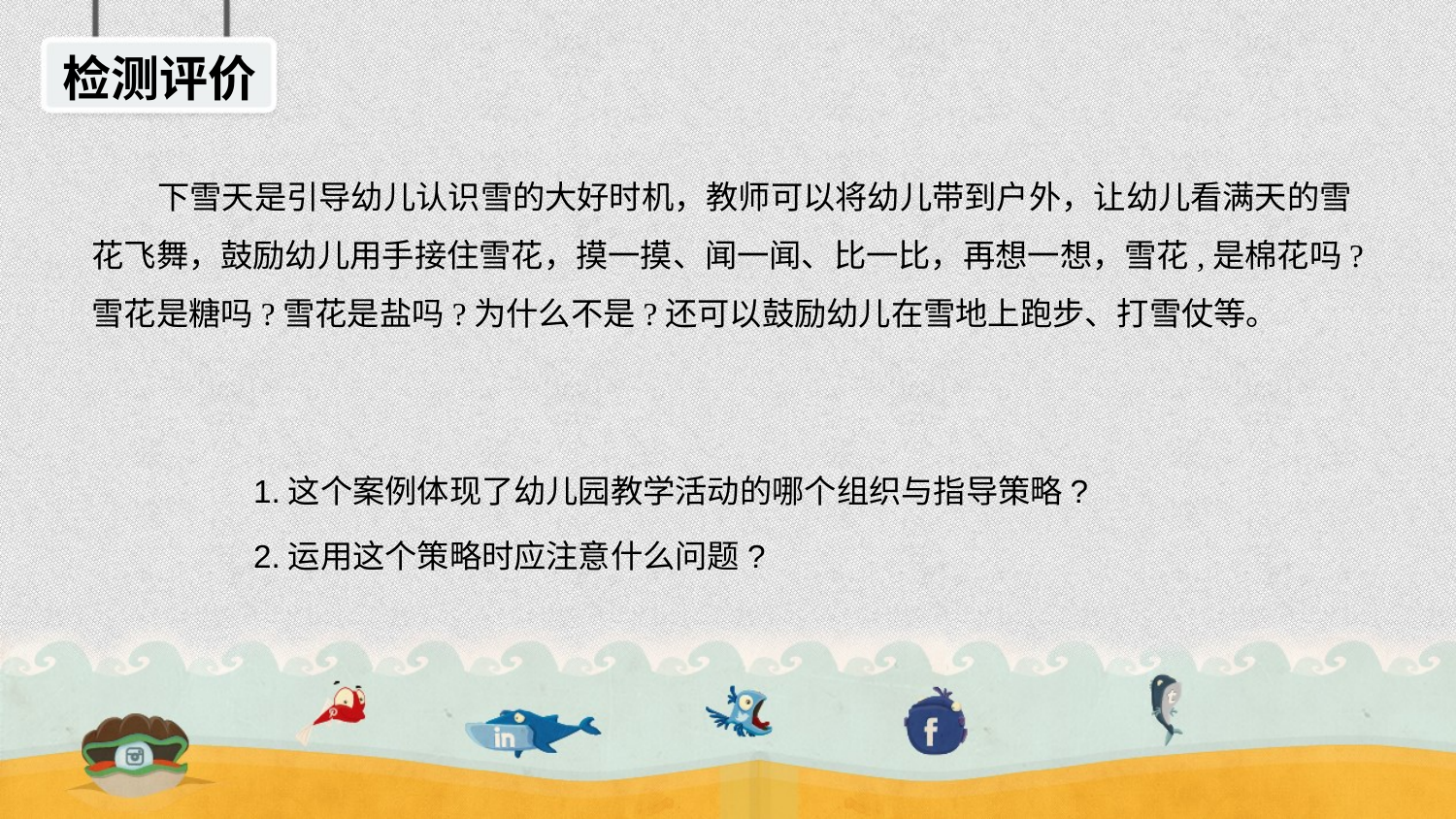

检测评价

        下雪天是引导幼儿认识雪的大好时机，教师可以将幼儿带到户外，让幼儿看满天的雪花飞舞，鼓励幼儿用手接住雪花，摸一摸、闻一闻、比一比，再想一想，雪花,是棉花吗?雪花是糖吗?雪花是盐吗?为什么不是?还可以鼓励幼儿在雪地上跑步、打雪仗等。
1.这个案例体现了幼儿园教学活动的哪个组织与指导策略?
2.运用这个策略时应注意什么问题?